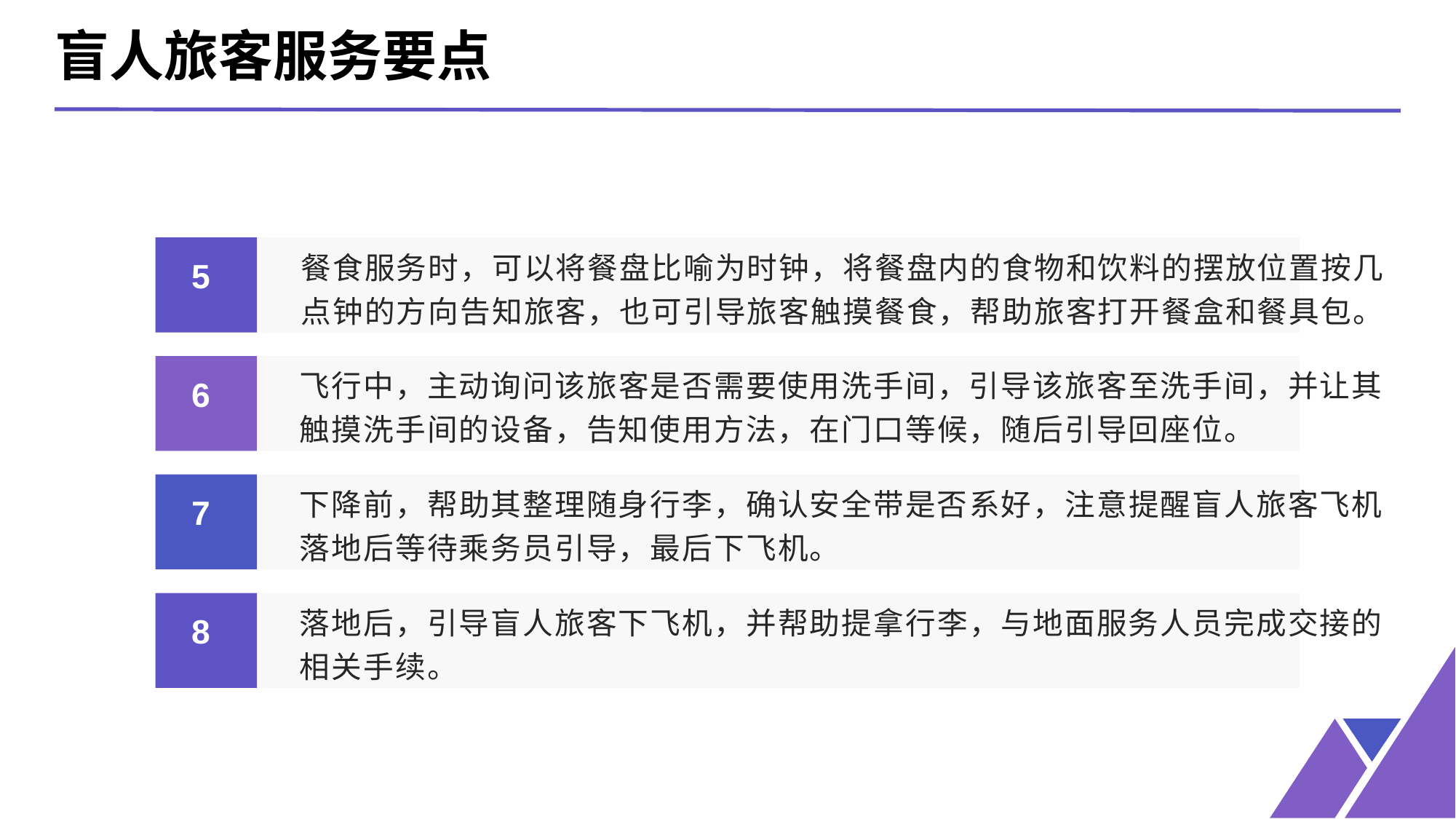

盲人旅客服务要点

餐食服务时，可以将餐盘比喻为时钟，将餐盘内的食物和饮料的摆放位置按几点钟的方向告知旅客，也可引导旅客触摸餐食，帮助旅客打开餐盒和餐具包。
5

飞行中，主动询问该旅客是否需要使用洗手间，引导该旅客至洗手间，并让其触摸洗手间的设备，告知使用方法，在门口等候，随后引导回座位。
6

下降前，帮助其整理随身行李，确认安全带是否系好，注意提醒盲人旅客飞机落地后等待乘务员引导，最后下飞机。
7

落地后，引导盲人旅客下飞机，并帮助提拿行李，与地面服务人员完成交接的相关手续。
8